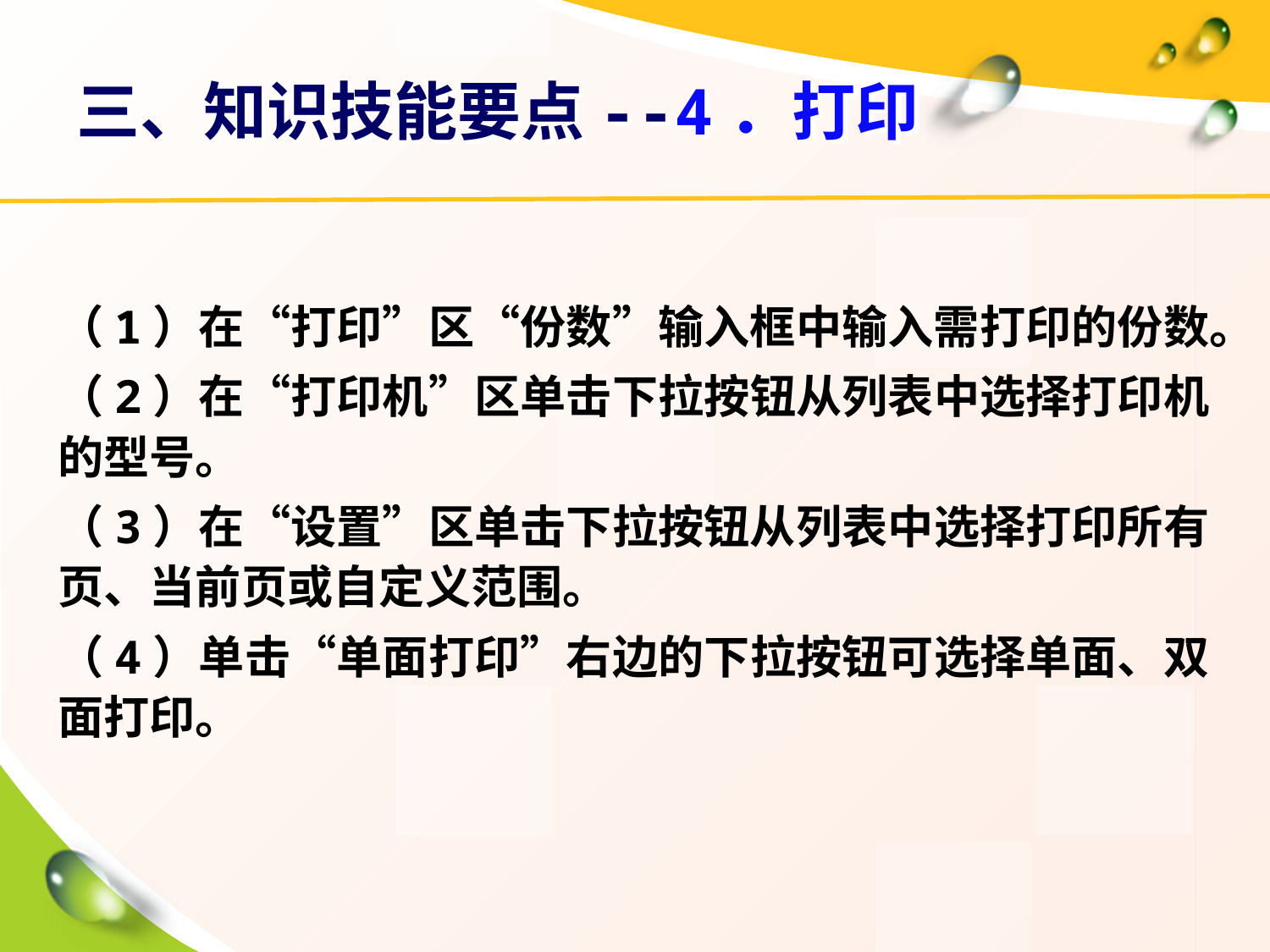

# 三、知识技能要点--4．打印
（1）在“打印”区“份数”输入框中输入需打印的份数。
（2）在“打印机”区单击下拉按钮从列表中选择打印机的型号。
（3）在“设置”区单击下拉按钮从列表中选择打印所有页、当前页或自定义范围。
（4）单击“单面打印”右边的下拉按钮可选择单面、双面打印。